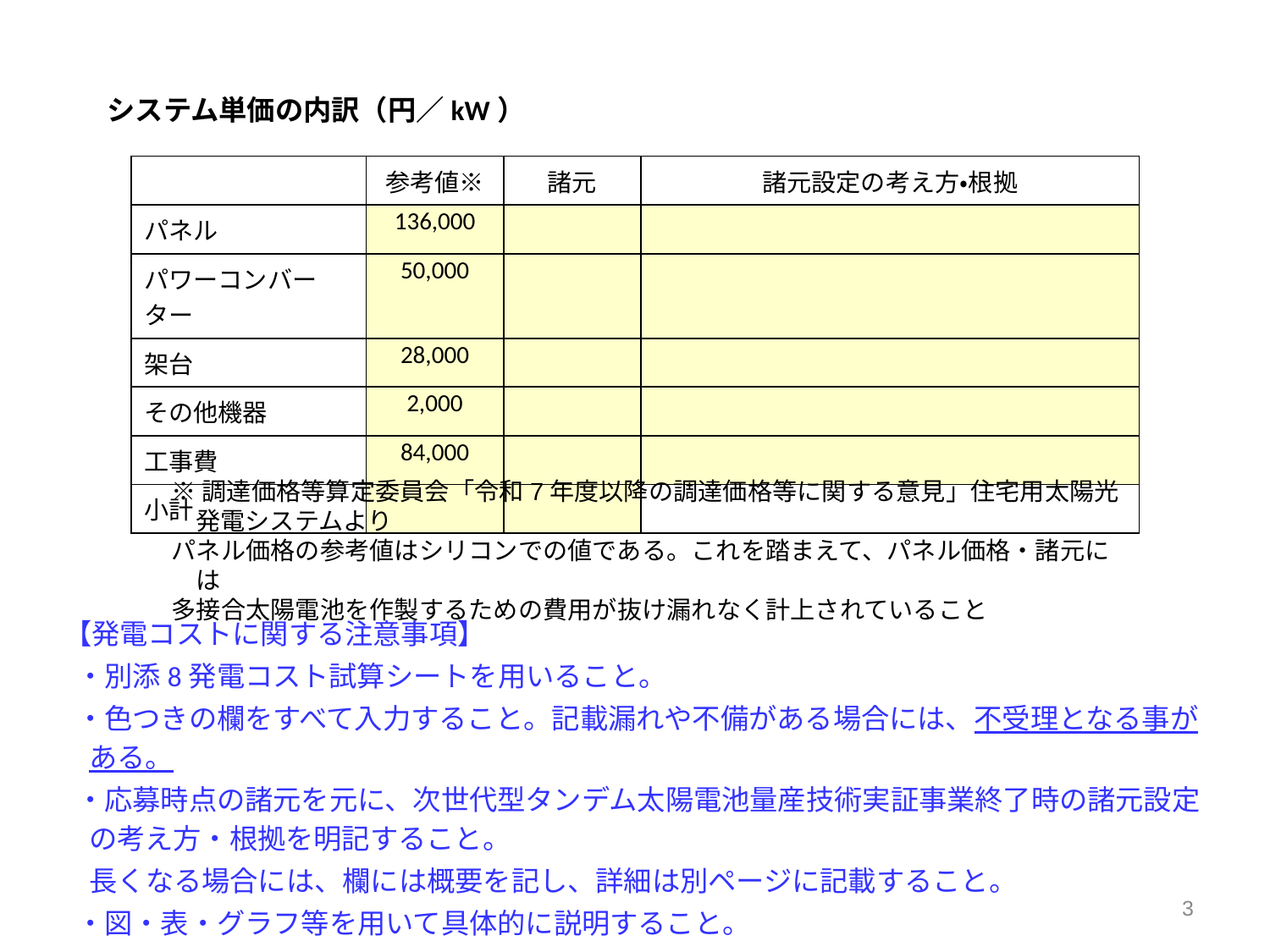

システム単価の内訳（円／kW）
|  | 参考値※ | 諸元 | 諸元設定の考え方・根拠 |
| --- | --- | --- | --- |
| パネル | 136,000 |  |  |
| パワーコンバーター | 50,000 |  |  |
| 架台 | 28,000 |  |  |
| その他機器 | 2,000 |  |  |
| 工事費 | 84,000 |  |  |
| 小計 |  |  |  |
※調達価格等算定委員会「令和7年度以降の調達価格等に関する意見」住宅用太陽光発電システムより
パネル価格の参考値はシリコンでの値である。これを踏まえて、パネル価格・諸元には
多接合太陽電池を作製するための費用が抜け漏れなく計上されていること
【発電コストに関する注意事項】
・別添8発電コスト試算シートを用いること。
・色つきの欄をすべて入力すること。記載漏れや不備がある場合には、不受理となる事がある。
・応募時点の諸元を元に、次世代型タンデム太陽電池量産技術実証事業終了時の諸元設定の考え方・根拠を明記すること。
 長くなる場合には、欄には概要を記し、詳細は別ページに記載すること。
・図・表・グラフ等を用いて具体的に説明すること。
3